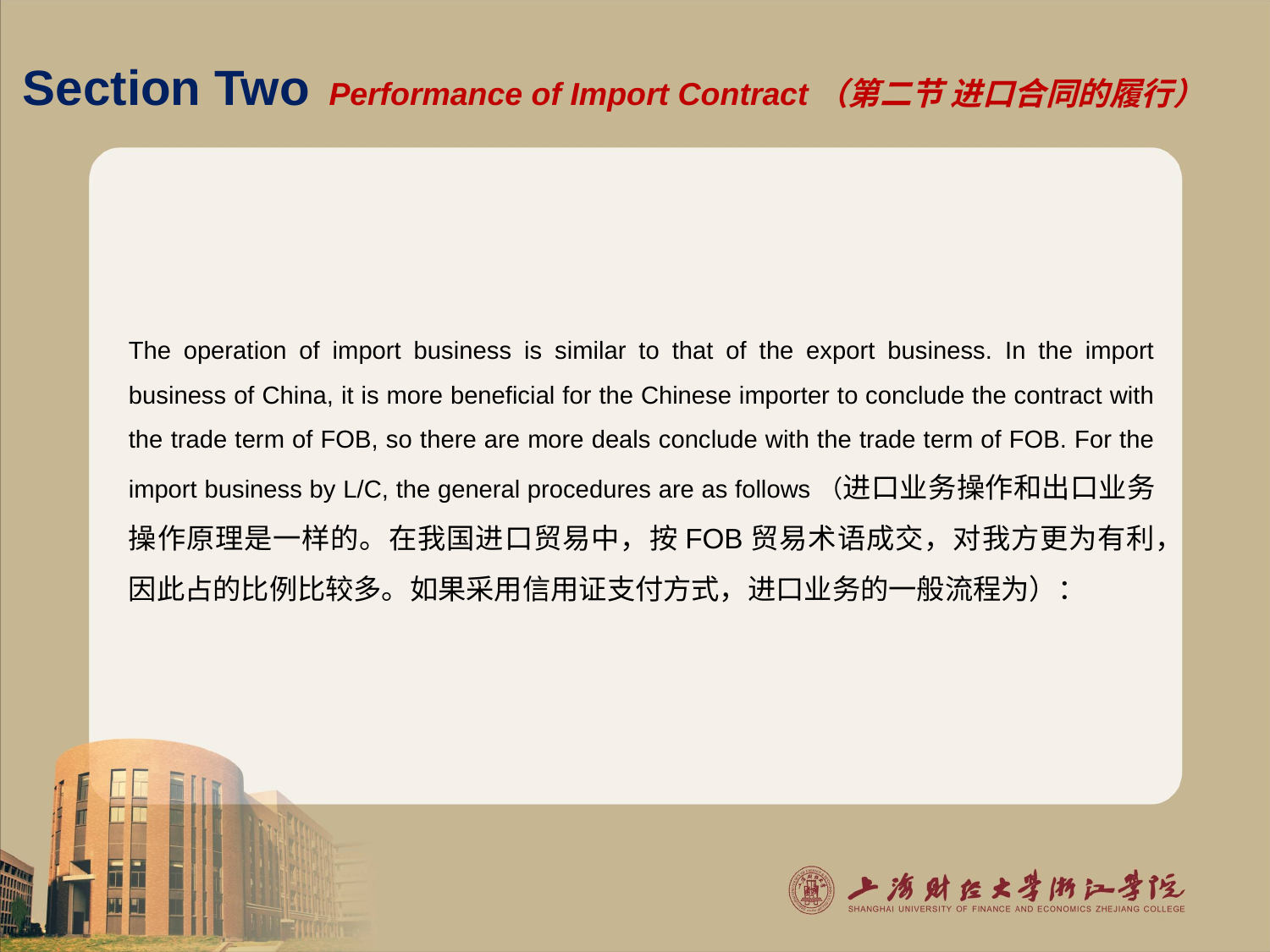

# Section Two  Performance of Import Contract（第二节 进口合同的履行）
The operation of import business is similar to that of the export business. In the import business of China, it is more beneficial for the Chinese importer to conclude the contract with the trade term of FOB, so there are more deals conclude with the trade term of FOB. For the import business by L/C, the general procedures are as follows（进口业务操作和出口业务操作原理是一样的。在我国进口贸易中，按FOB贸易术语成交，对我方更为有利，因此占的比例比较多。如果采用信用证支付方式，进口业务的一般流程为）：